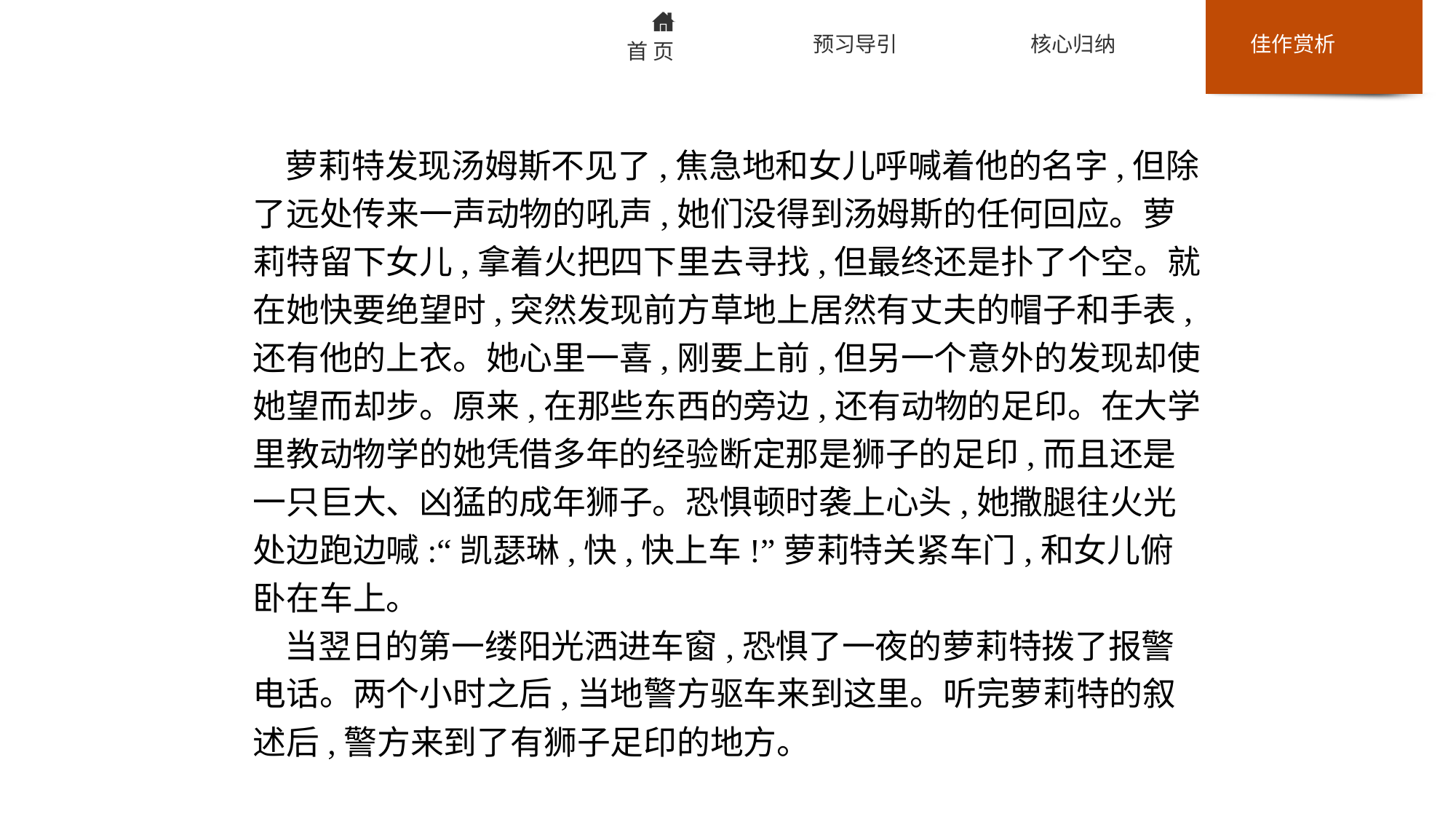

萝莉特发现汤姆斯不见了,焦急地和女儿呼喊着他的名字,但除了远处传来一声动物的吼声,她们没得到汤姆斯的任何回应。萝莉特留下女儿,拿着火把四下里去寻找,但最终还是扑了个空。就在她快要绝望时,突然发现前方草地上居然有丈夫的帽子和手表,还有他的上衣。她心里一喜,刚要上前,但另一个意外的发现却使她望而却步。原来,在那些东西的旁边,还有动物的足印。在大学里教动物学的她凭借多年的经验断定那是狮子的足印,而且还是一只巨大、凶猛的成年狮子。恐惧顿时袭上心头,她撒腿往火光处边跑边喊:“凯瑟琳,快,快上车!”萝莉特关紧车门,和女儿俯卧在车上。
当翌日的第一缕阳光洒进车窗,恐惧了一夜的萝莉特拨了报警电话。两个小时之后,当地警方驱车来到这里。听完萝莉特的叙述后,警方来到了有狮子足印的地方。